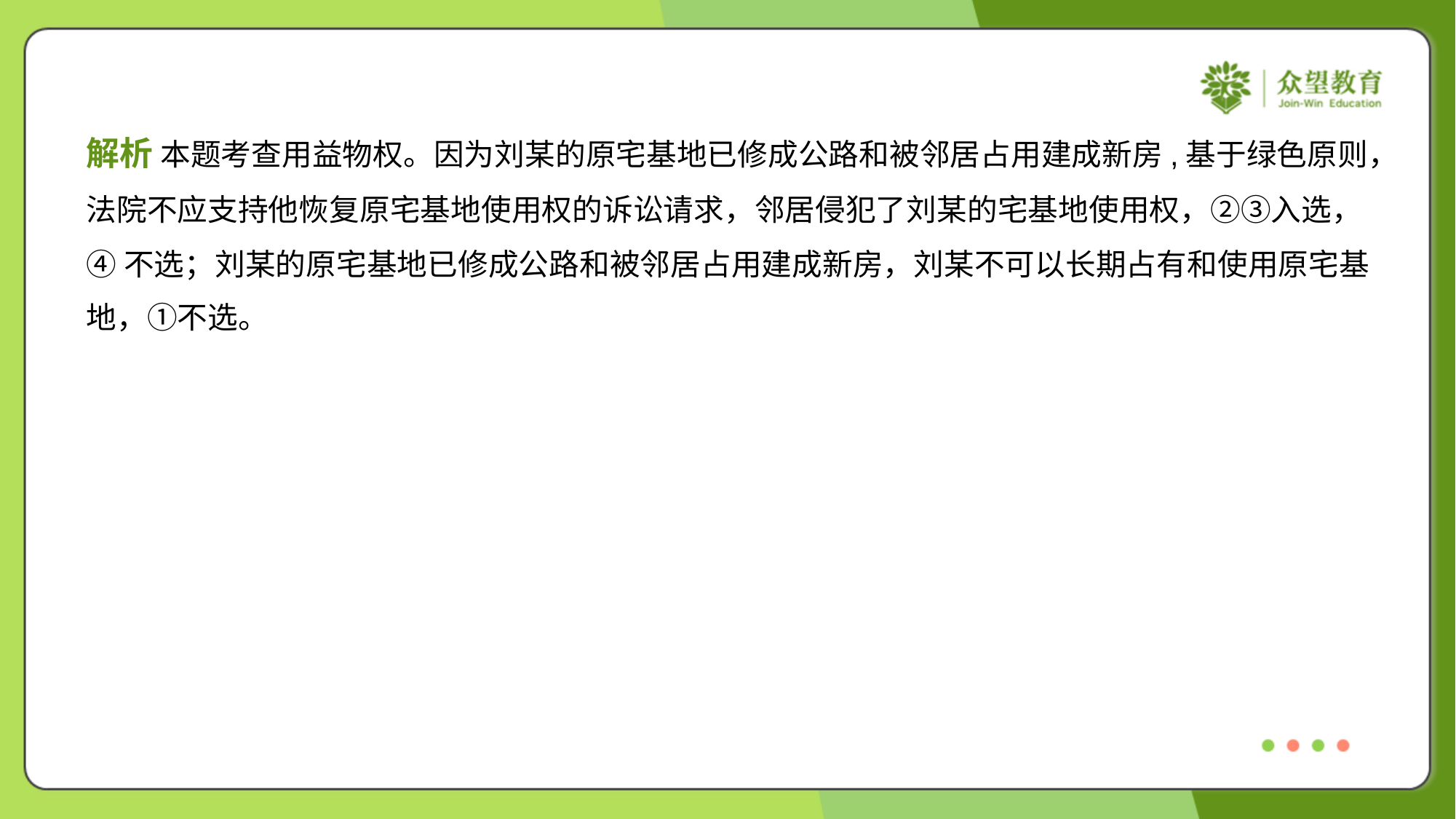

解析 本题考查用益物权。因为刘某的原宅基地已修成公路和被邻居占用建成新房,基于绿色原则，
法院不应支持他恢复原宅基地使用权的诉讼请求，邻居侵犯了刘某的宅基地使用权，②③入选，
④不选；刘某的原宅基地已修成公路和被邻居占用建成新房，刘某不可以长期占有和使用原宅基
地，①不选。